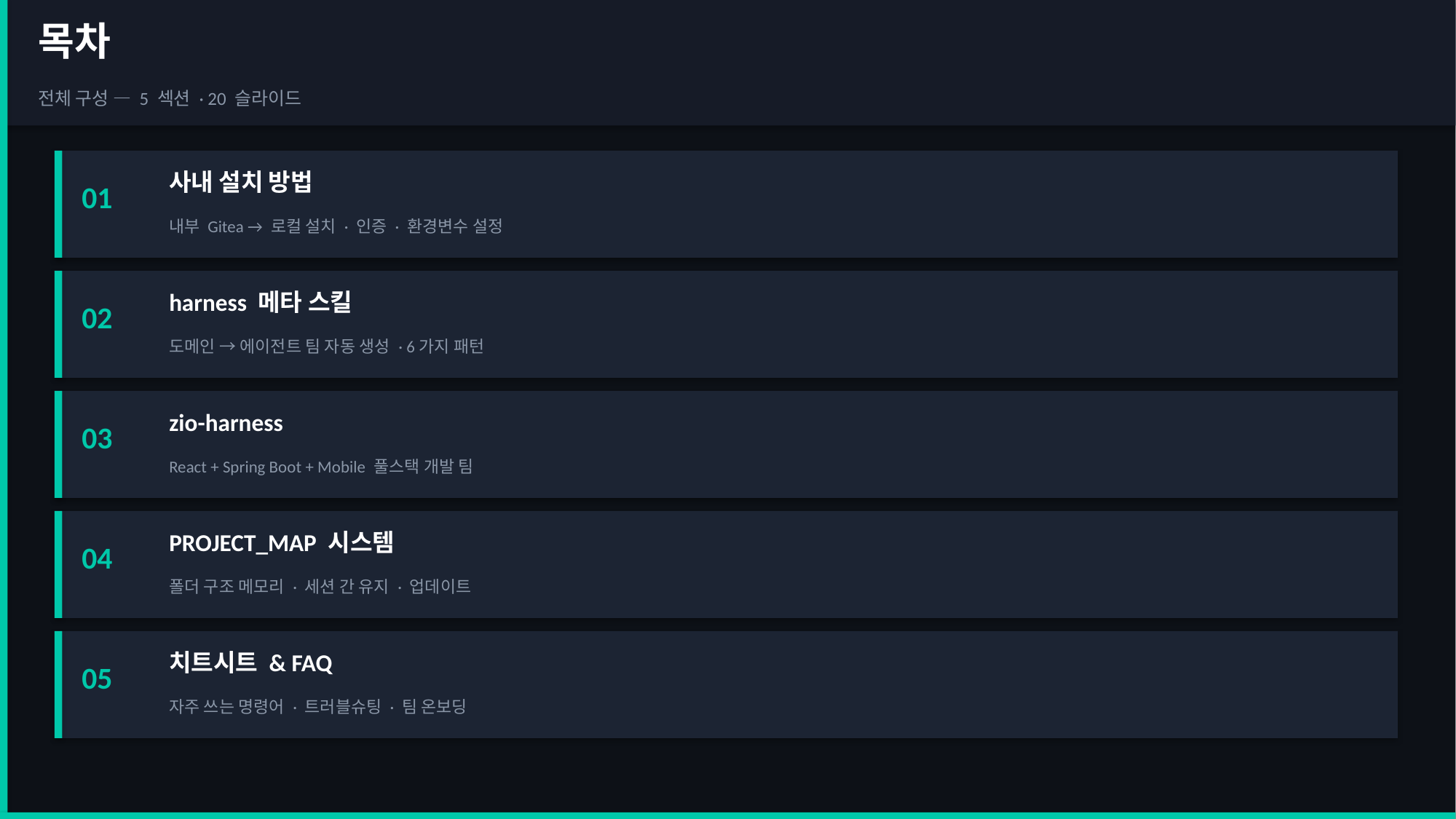

목차
전체 구성 — 5 섹션 · 20 슬라이드

사내 설치 방법
01
내부 Gitea → 로컬 설치 · 인증 · 환경변수 설정

harness 메타 스킬
02
도메인 → 에이전트 팀 자동 생성 · 6가지 패턴

zio-harness
03
React + Spring Boot + Mobile 풀스택 개발 팀

PROJECT_MAP 시스템
04
폴더 구조 메모리 · 세션 간 유지 · 업데이트

치트시트 & FAQ
05
자주 쓰는 명령어 · 트러블슈팅 · 팀 온보딩